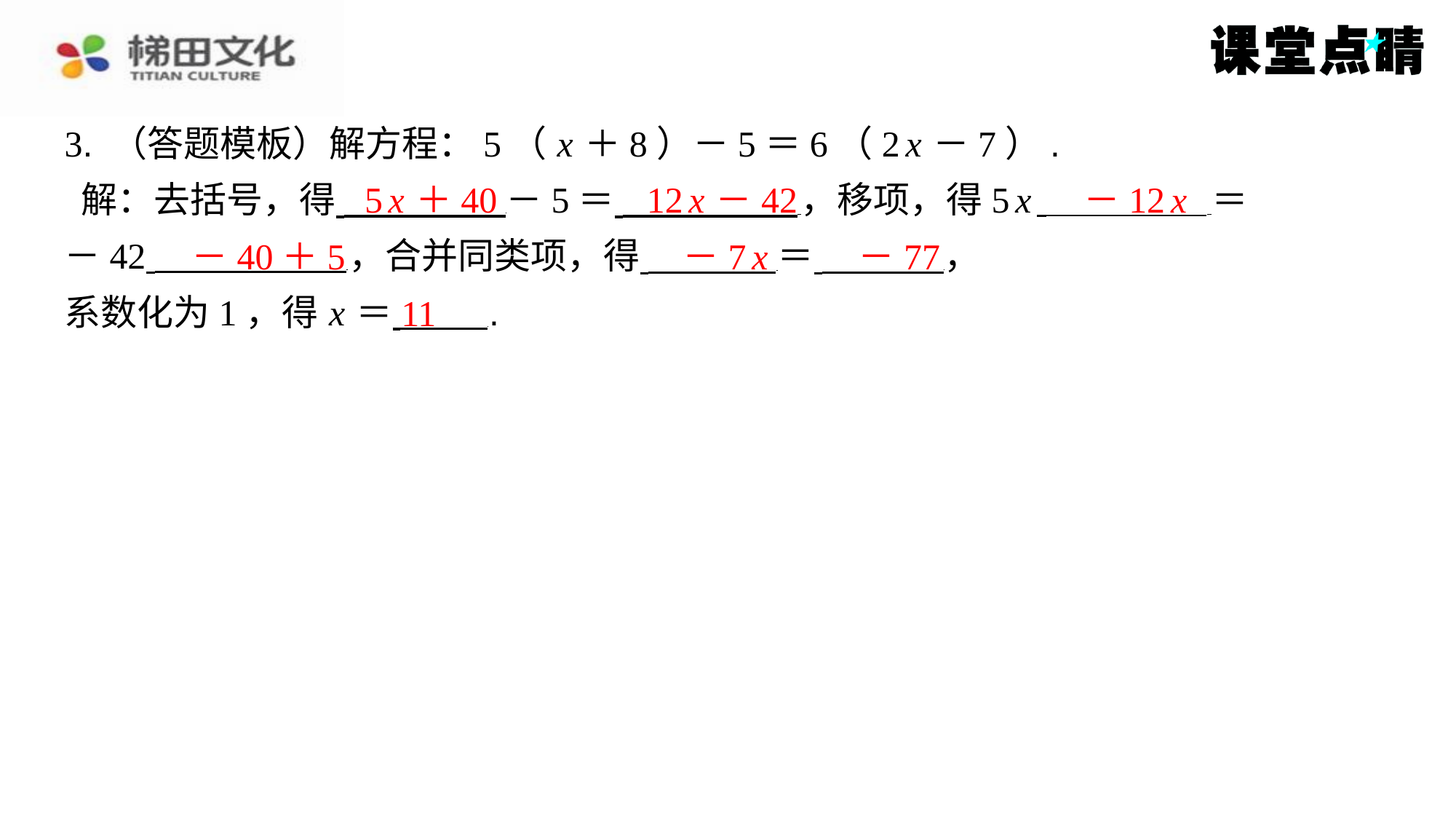

3. （答题模板）解方程：5（ x ＋8）－5＝6（2 x －7）.
 解：去括号，得                          －5＝                            ，移项，得5 x                        ⁠＝
－42                           ，合并同类项，得                     ＝                    ⁠，
系数化为1，得 x ＝               ⁠.
5 x ＋40
12 x －42
－12 x
－40＋5
－7 x
－77
11